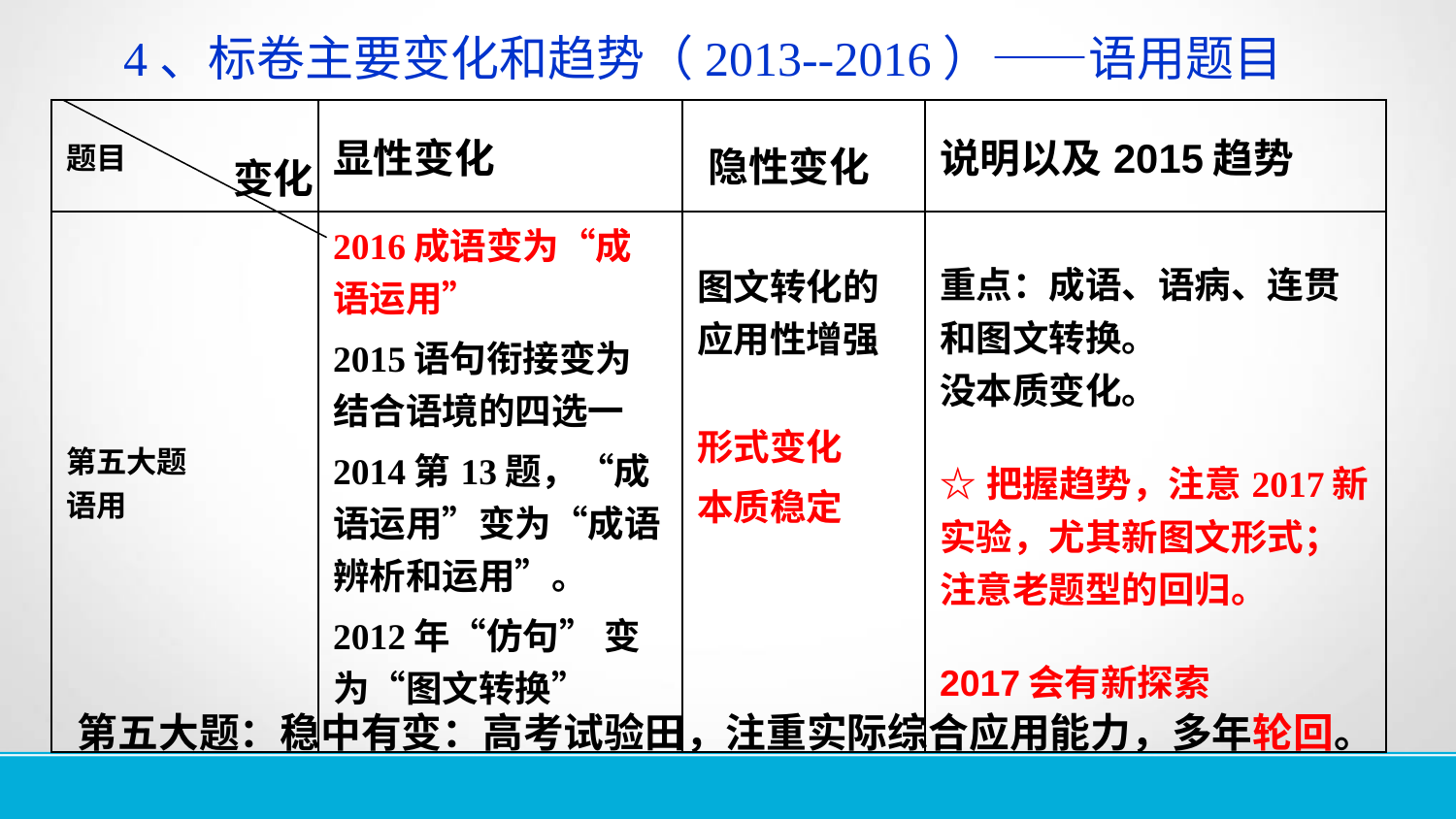

4、标卷主要变化和趋势（2013--2016）——语用题目
| 题目 | 显性变化 |  | 说明以及2015趋势 |
| --- | --- | --- | --- |
| 第五大题 语用 | 2016成语变为“成语运用” 2015语句衔接变为结合语境的四选一 2014第13题，“成语运用”变为“成语辨析和运用”。 2012年“仿句” 变为“图文转换” | 图文转化的应用性增强 形式变化 本质稳定 | 重点：成语、语病、连贯和图文转换。 没本质变化。 ☆把握趋势，注意2017新实验，尤其新图文形式；注意老题型的回归。 2017会有新探索 |
隐性变化
变化
第五大题：稳中有变：高考试验田，注重实际综合应用能力，多年轮回。